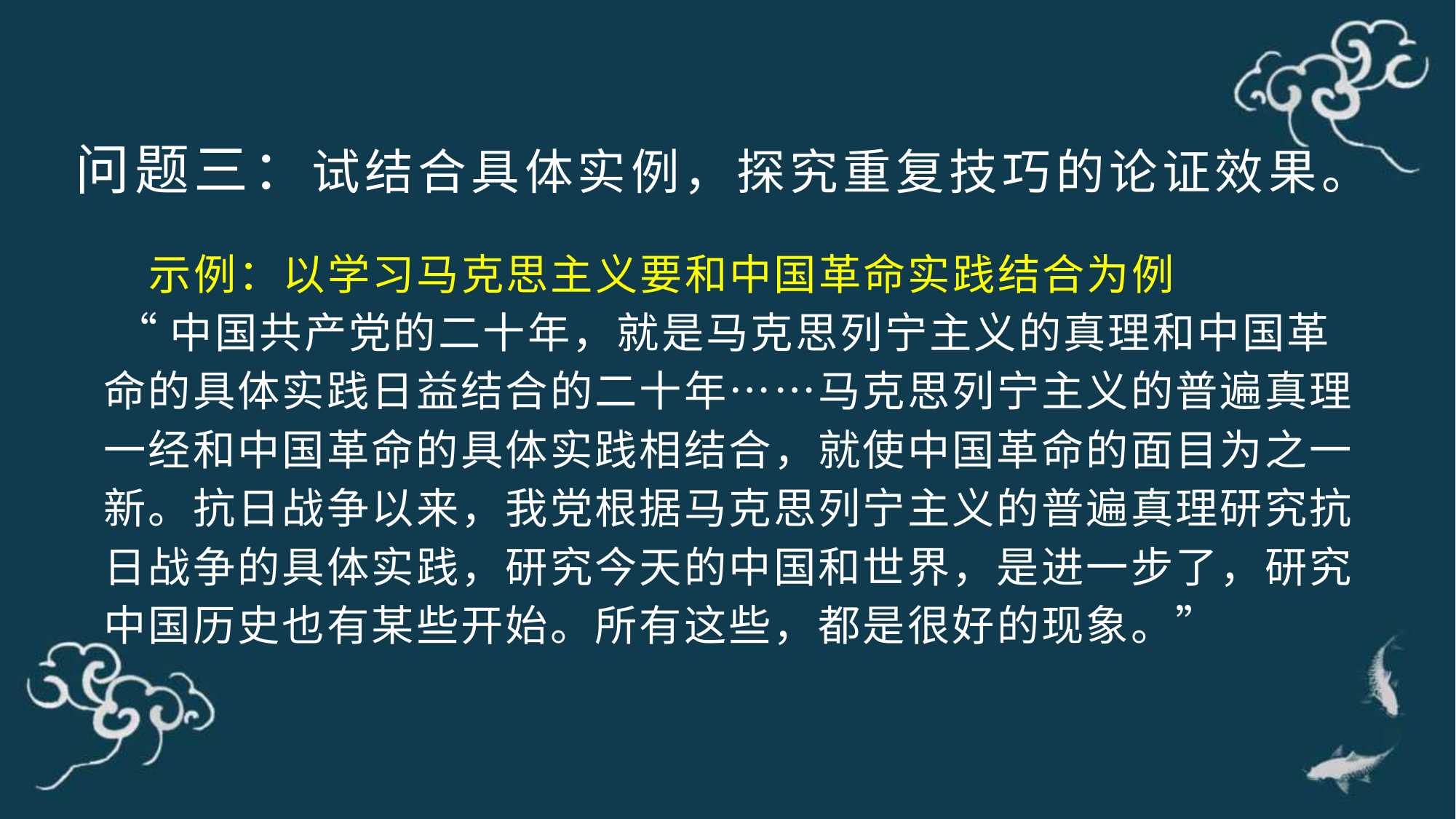

# 问题三：试结合具体实例，探究重复技巧的论证效果。
   示例：以学习马克思主义要和中国革命实践结合为例
 “中国共产党的二十年，就是马克思列宁主义的真理和中国革命的具体实践日益结合的二十年……马克思列宁主义的普遍真理一经和中国革命的具体实践相结合，就使中国革命的面目为之一新。抗日战争以来，我党根据马克思列宁主义的普遍真理研究抗日战争的具体实践，研究今天的中国和世界，是进一步了，研究中国历史也有某些开始。所有这些，都是很好的现象。”